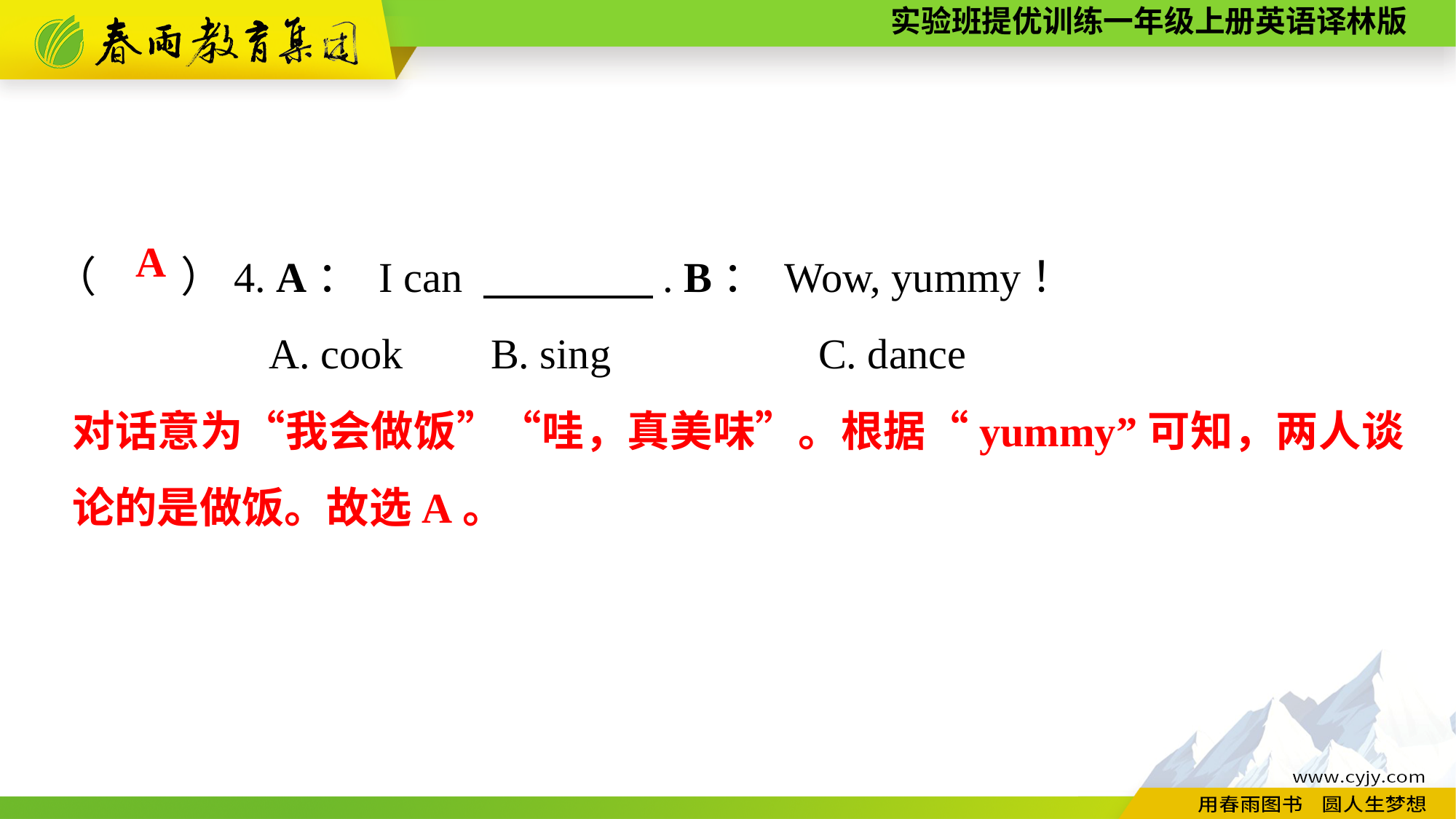

（　　）4. A： I can 　　　　. B： Wow, yummy！
A. cook	B. sing		C. dance
A
对话意为“我会做饭”“哇，真美味”。根据“yummy”可知，两人谈论的是做饭。故选A。